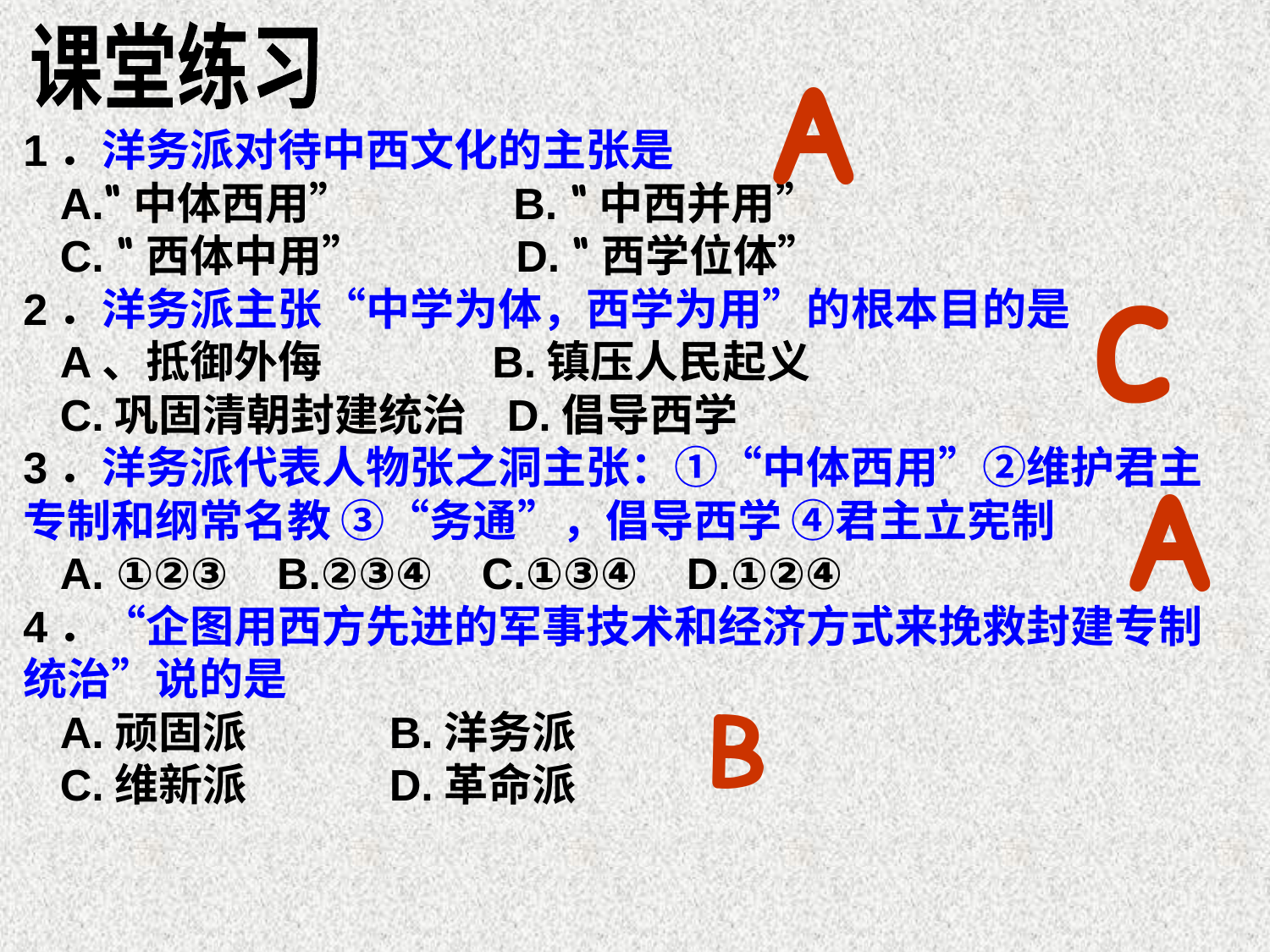

课堂练习
A
1．洋务派对待中西文化的主张是
   A.“中体西用”               B. “中西并用”
   C. “西体中用”              D. “西学位体”
2．洋务派主张“中学为体，西学为用”的根本目的是
   A、抵御外侮                B.镇压人民起义
   C.巩固清朝封建统治   D.倡导西学
3．洋务派代表人物张之洞主张：①“中体西用”②维护君主专制和纲常名教 ③“务通”，倡导西学 ④君主立宪制
   A. ①②③    B.②③④    C.①③④    D.①②④
4．“企图用西方先进的军事技术和经济方式来挽救封建专制统治”说的是
   A.顽固派　　　B.洋务派
   C.维新派　　　D.革命派
C
A
B